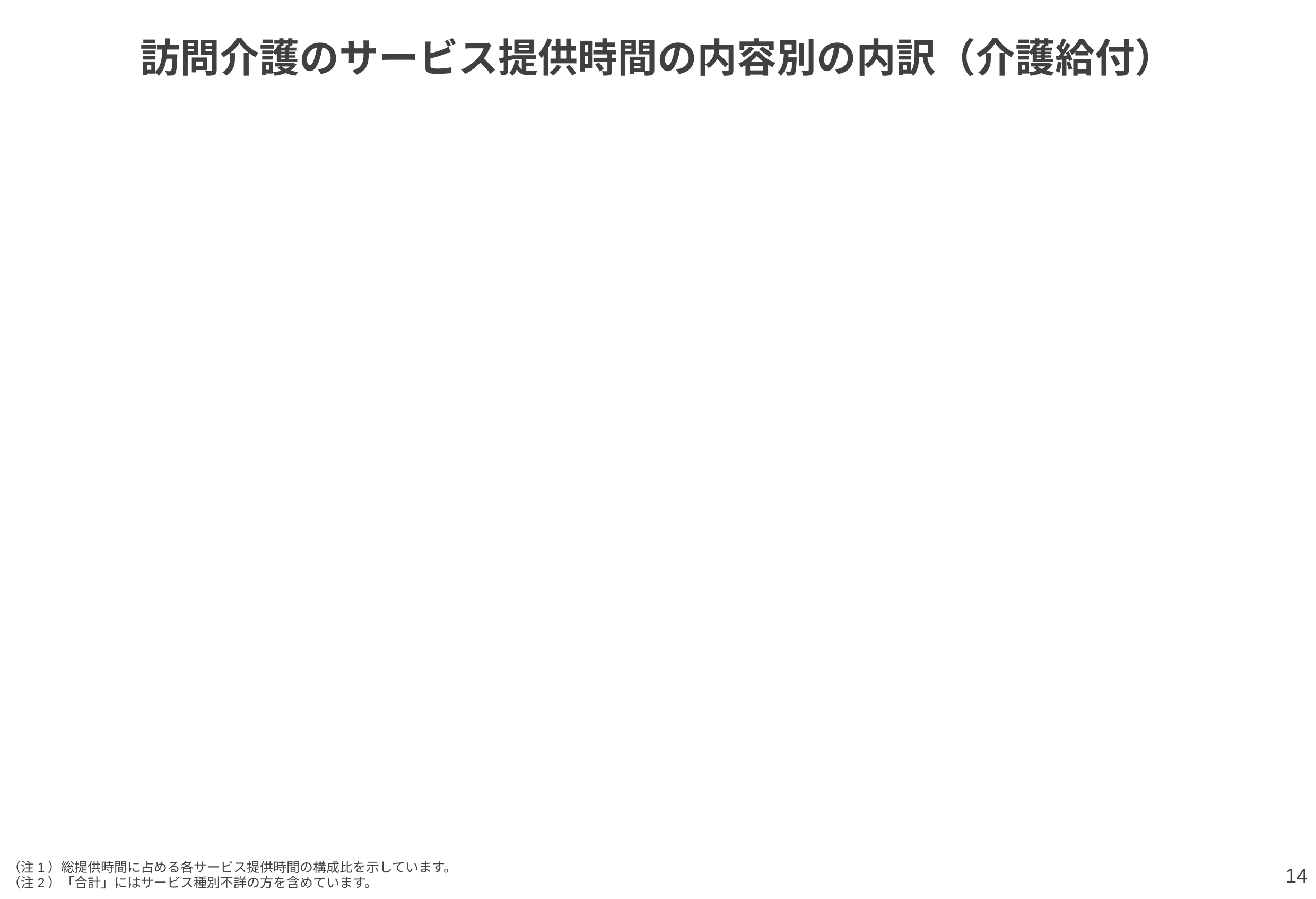

# 訪問介護のサービス提供時間の内容別の内訳（介護給付）
14
（注1）総提供時間に占める各サービス提供時間の構成比を示しています。
（注2）「合計」にはサービス種別不詳の方を含めています。